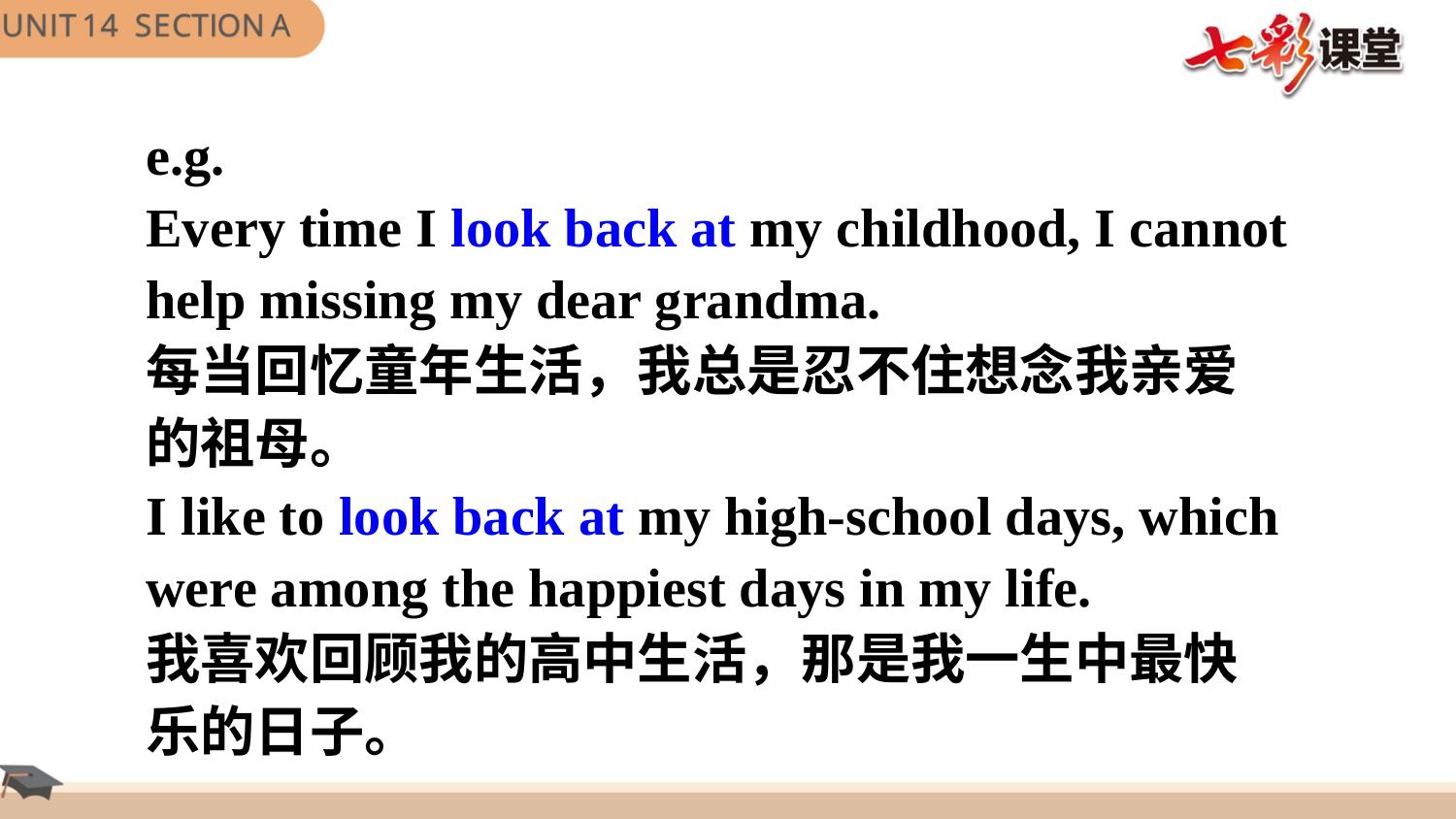

e.g.
Every time I look back at my childhood, I cannot
help missing my dear grandma.
每当回忆童年生活，我总是忍不住想念我亲爱
的祖母。
I like to look back at my high-school days, which
were among the happiest days in my life.
我喜欢回顾我的高中生活，那是我一生中最快
乐的日子。